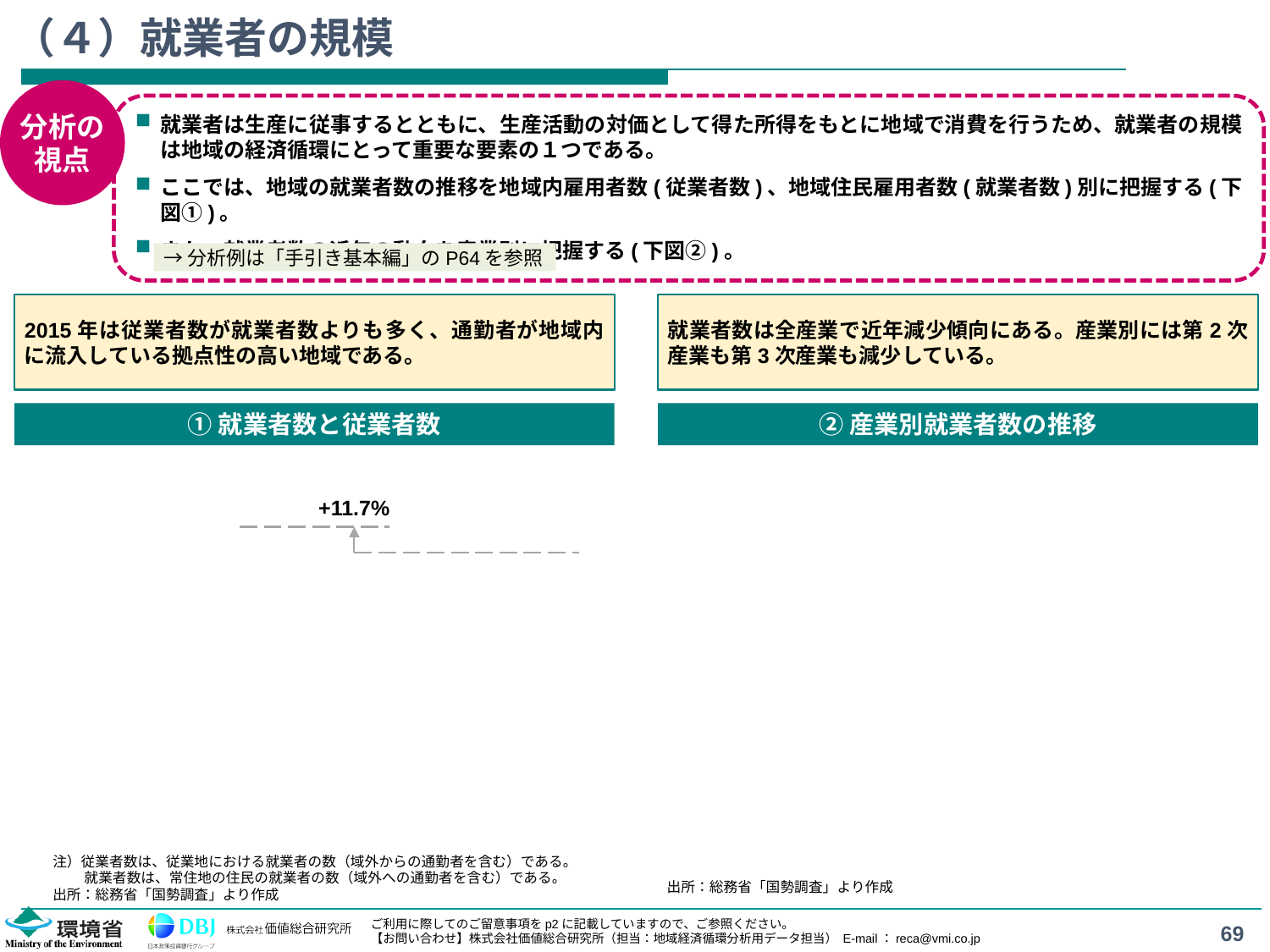

# （４）就業者の規模
分析の
視点
就業者は生産に従事するとともに、生産活動の対価として得た所得をもとに地域で消費を行うため、就業者の規模は地域の経済循環にとって重要な要素の１つである。
ここでは、地域の就業者数の推移を地域内雇用者数(従業者数)、地域住民雇用者数(就業者数)別に把握する(下図①)。
また、就業者数の近年の動向を産業別に把握する(下図②)。
→分析例は「手引き基本編」のP64を参照
2015年は従業者数が就業者数よりも多く、通勤者が地域内に流入している拠点性の高い地域である。
就業者数は全産業で近年減少傾向にある。産業別には第2次産業も第3次産業も減少している。
①就業者数と従業者数
②産業別就業者数の推移
+11.7%
注）従業者数は、従業地における就業者の数（域外からの通勤者を含む）である。
　　 就業者数は、常住地の住民の就業者の数（域外への通勤者を含む）である。
出所：総務省「国勢調査」より作成
出所：総務省「国勢調査」より作成
69